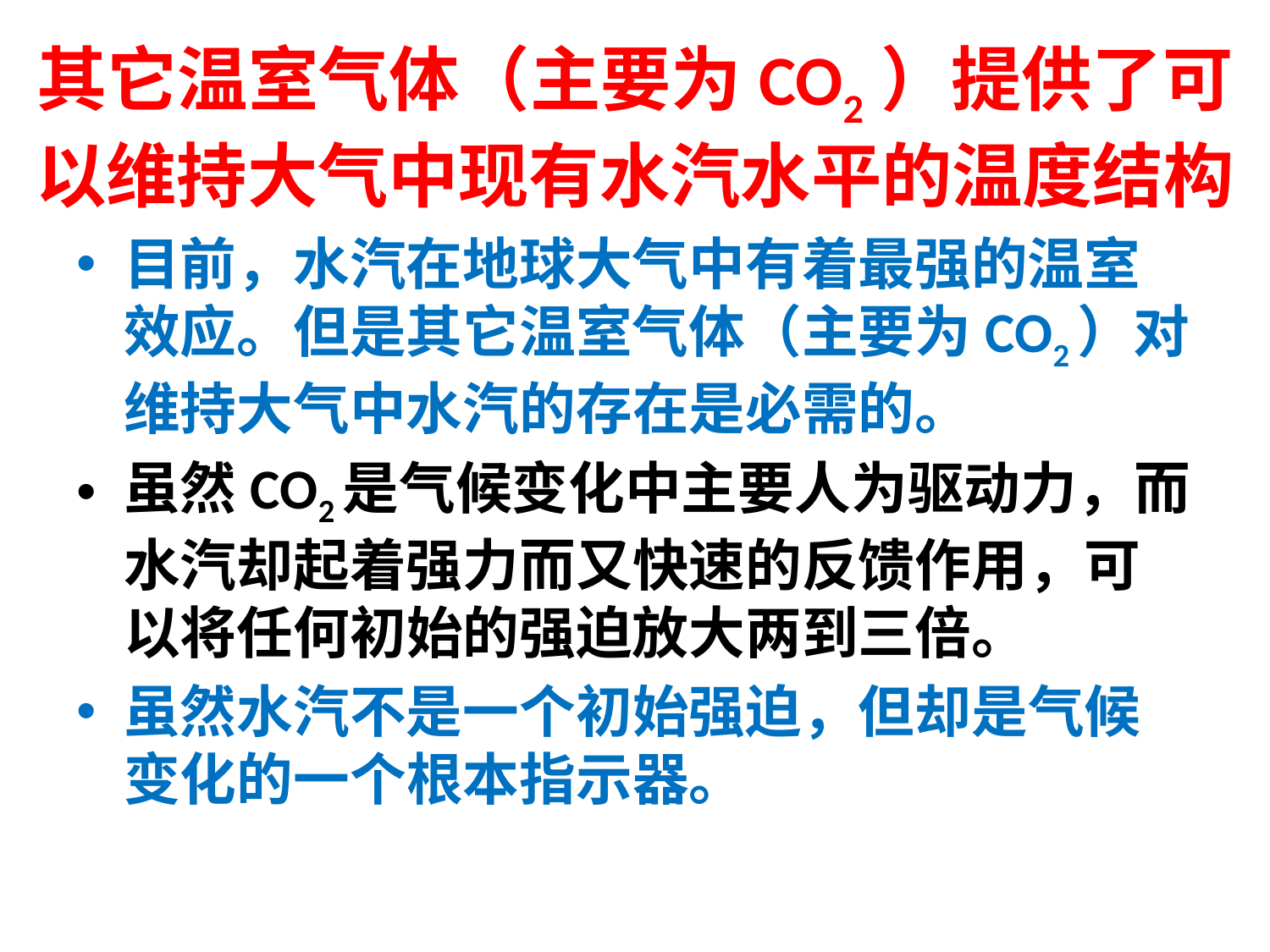

# 其它温室气体（主要为CO2）提供了可以维持大气中现有水汽水平的温度结构
目前，水汽在地球大气中有着最强的温室效应。但是其它温室气体（主要为CO2）对维持大气中水汽的存在是必需的。
虽然CO2是气候变化中主要人为驱动力，而水汽却起着强力而又快速的反馈作用，可以将任何初始的强迫放大两到三倍。
虽然水汽不是一个初始强迫，但却是气候变化的一个根本指示器。